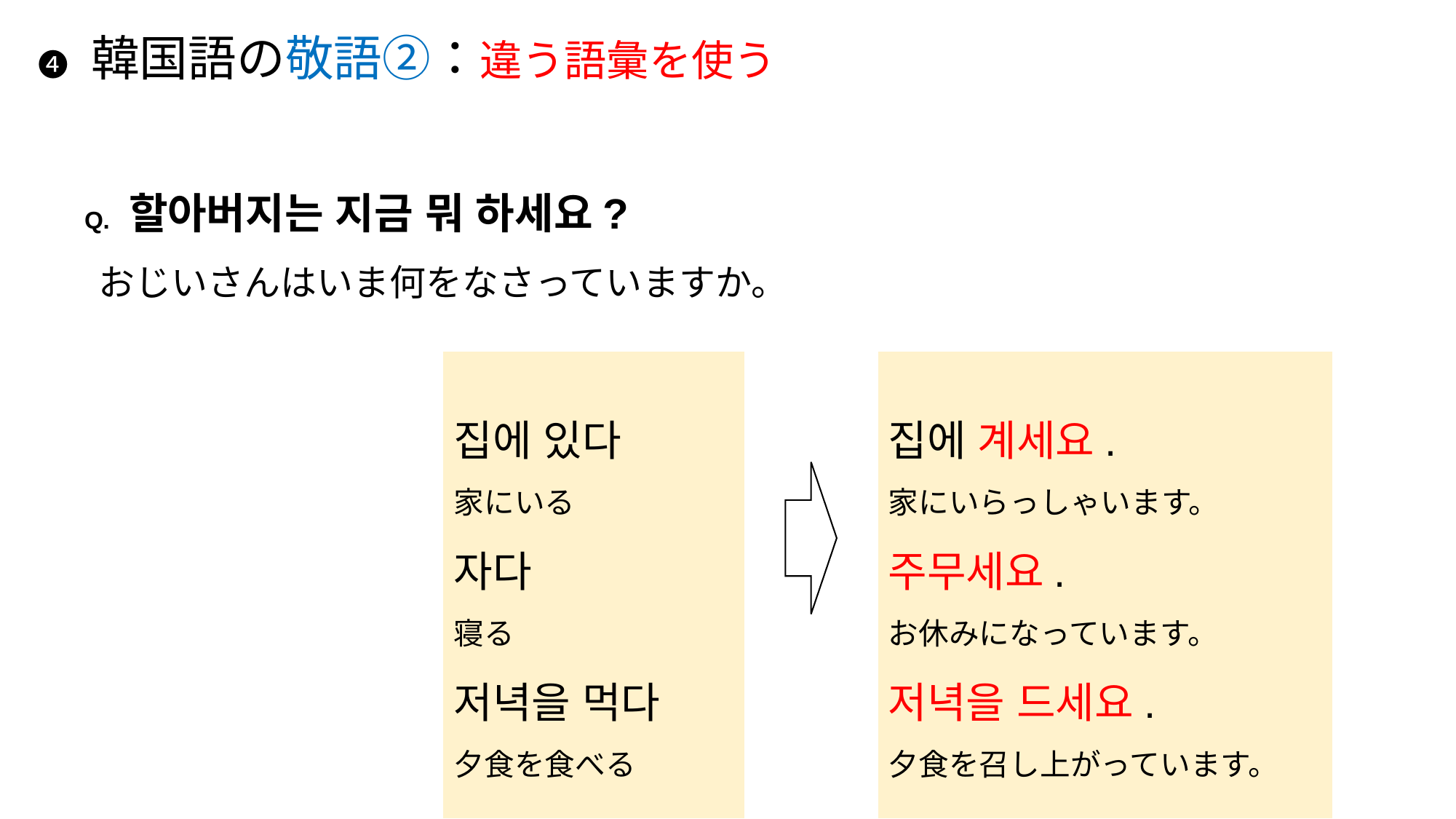

# ❹ 韓国語の敬語②：違う語彙を使う

Q. 할아버지는 지금 뭐 하세요?
 おじいさんはいま何をなさっていますか。
집에 있다
家にいる
자다
寝る
저녁을 먹다
夕食を食べる
집에 계세요.
家にいらっしゃいます。
주무세요.
お休みになっています。
저녁을 드세요.
夕食を召し上がっています。